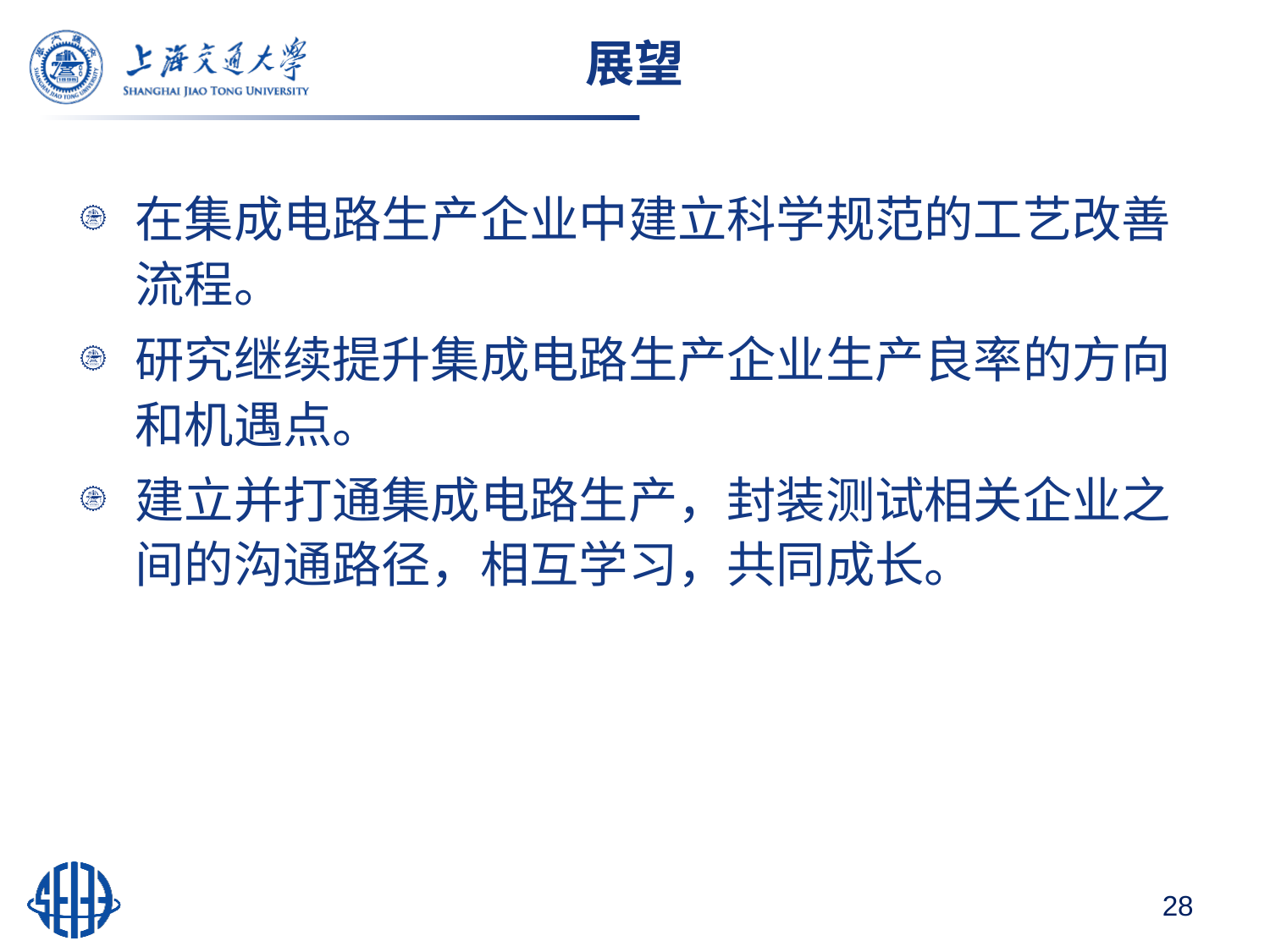

# 展望
在集成电路生产企业中建立科学规范的工艺改善流程。
研究继续提升集成电路生产企业生产良率的方向和机遇点。
建立并打通集成电路生产，封装测试相关企业之间的沟通路径，相互学习，共同成长。
28